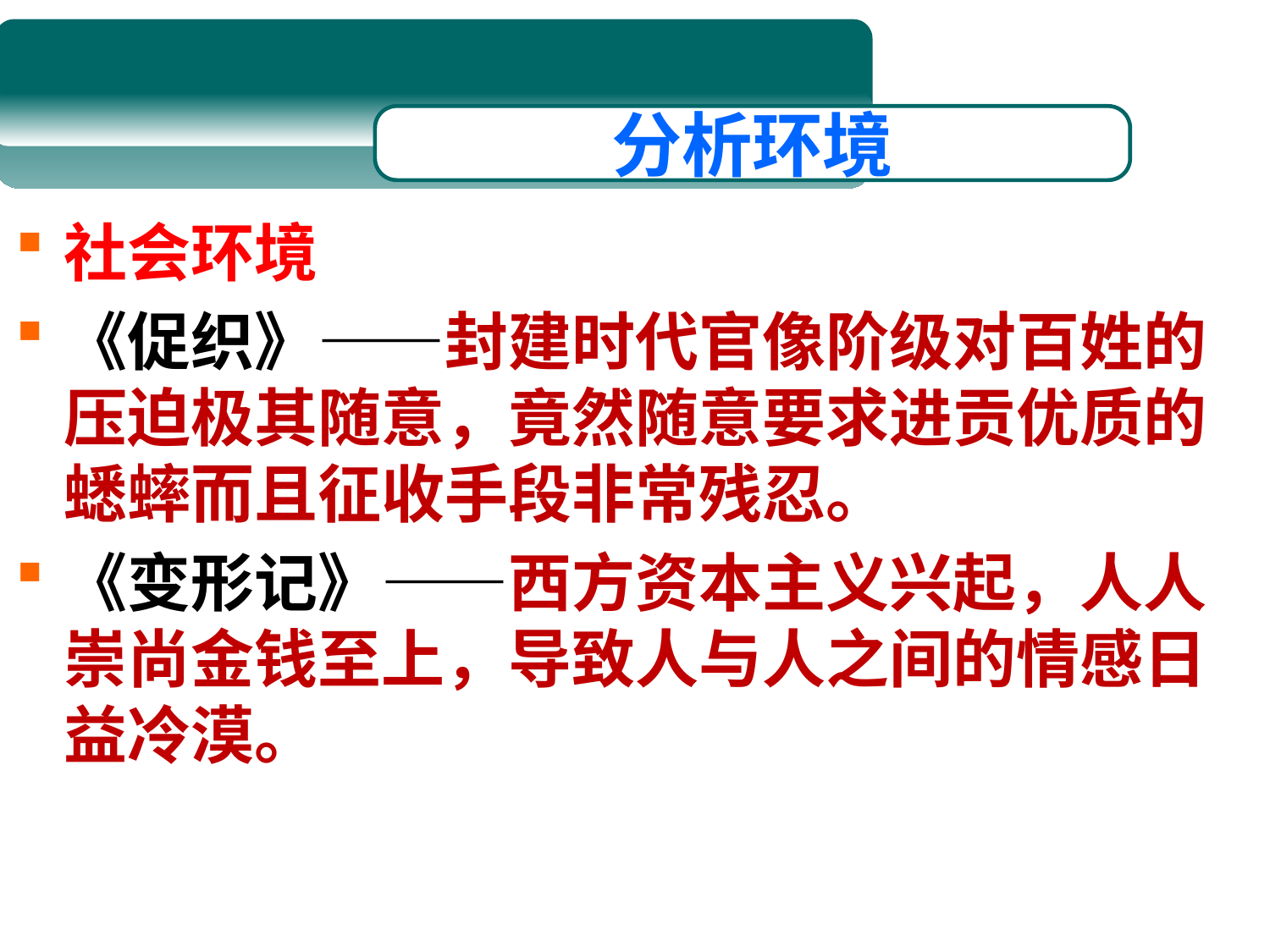

分析环境
社会环境
《促织》——封建时代官像阶级对百姓的压迫极其随意，竟然随意要求进贡优质的蟋蟀而且征收手段非常残忍。
《变形记》——西方资本主义兴起，人人崇尚金钱至上，导致人与人之间的情感日益冷漠。